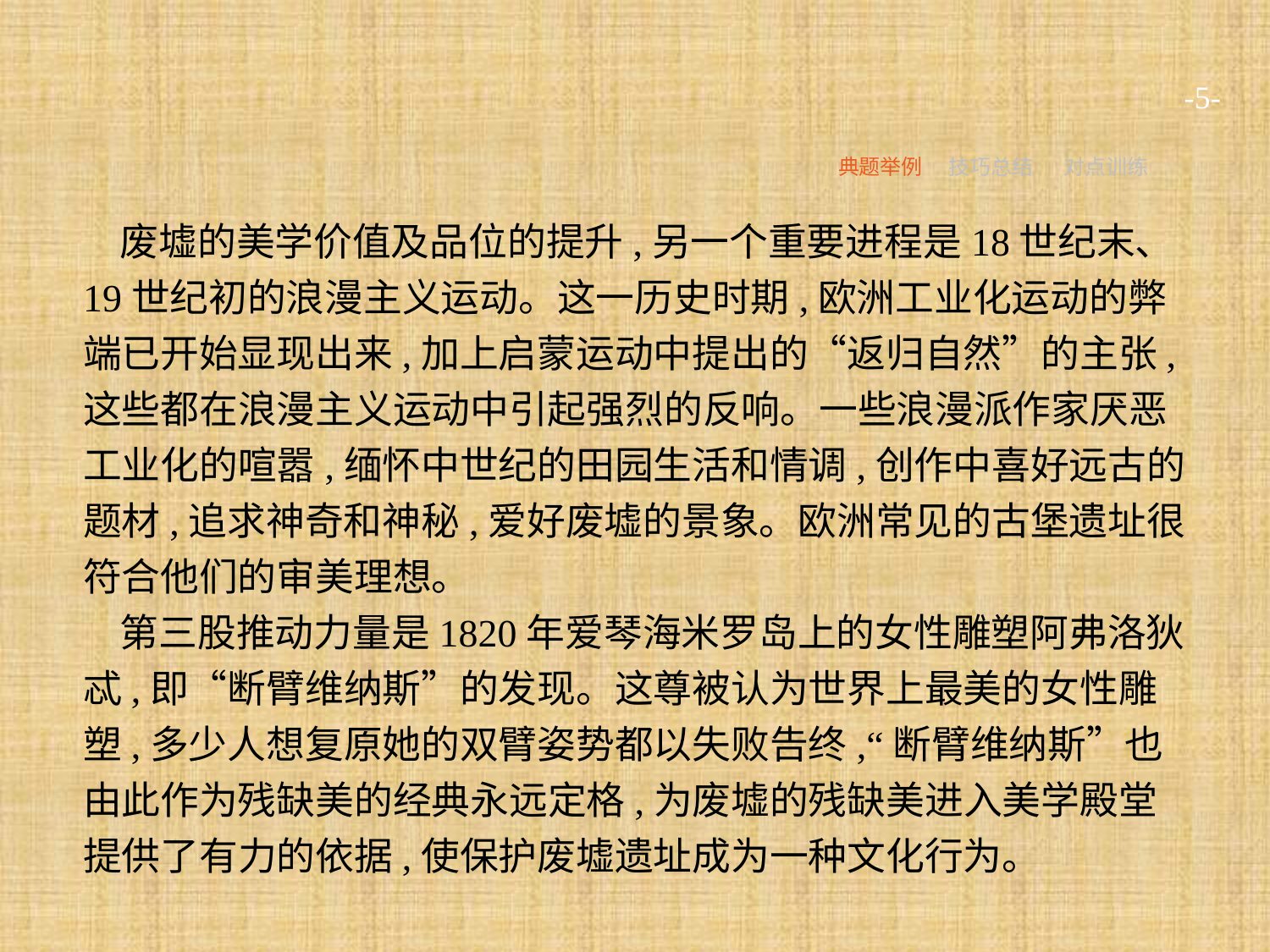

-5-
典题举例
技巧总结
对点训练
废墟的美学价值及品位的提升,另一个重要进程是18世纪末、19世纪初的浪漫主义运动。这一历史时期,欧洲工业化运动的弊端已开始显现出来,加上启蒙运动中提出的“返归自然”的主张,这些都在浪漫主义运动中引起强烈的反响。一些浪漫派作家厌恶工业化的喧嚣,缅怀中世纪的田园生活和情调,创作中喜好远古的题材,追求神奇和神秘,爱好废墟的景象。欧洲常见的古堡遗址很符合他们的审美理想。
第三股推动力量是1820年爱琴海米罗岛上的女性雕塑阿弗洛狄忒,即“断臂维纳斯”的发现。这尊被认为世界上最美的女性雕塑,多少人想复原她的双臂姿势都以失败告终,“断臂维纳斯”也由此作为残缺美的经典永远定格,为废墟的残缺美进入美学殿堂提供了有力的依据,使保护废墟遗址成为一种文化行为。